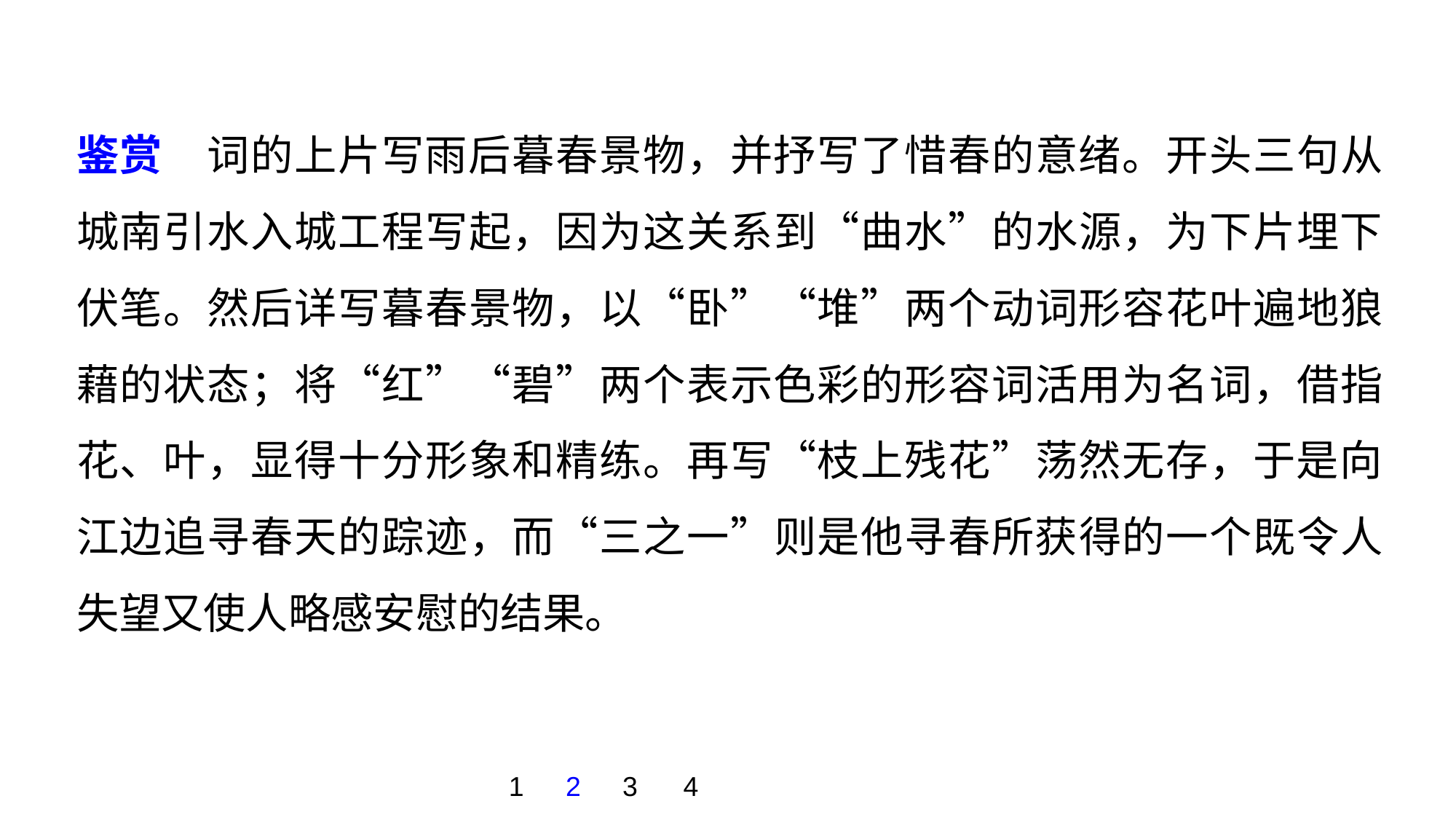

鉴赏　词的上片写雨后暮春景物，并抒写了惜春的意绪。开头三句从城南引水入城工程写起，因为这关系到“曲水”的水源，为下片埋下伏笔。然后详写暮春景物，以“卧”“堆”两个动词形容花叶遍地狼藉的状态；将“红”“碧”两个表示色彩的形容词活用为名词，借指花、叶，显得十分形象和精练。再写“枝上残花”荡然无存，于是向江边追寻春天的踪迹，而“三之一”则是他寻春所获得的一个既令人失望又使人略感安慰的结果。
1
2
3
4